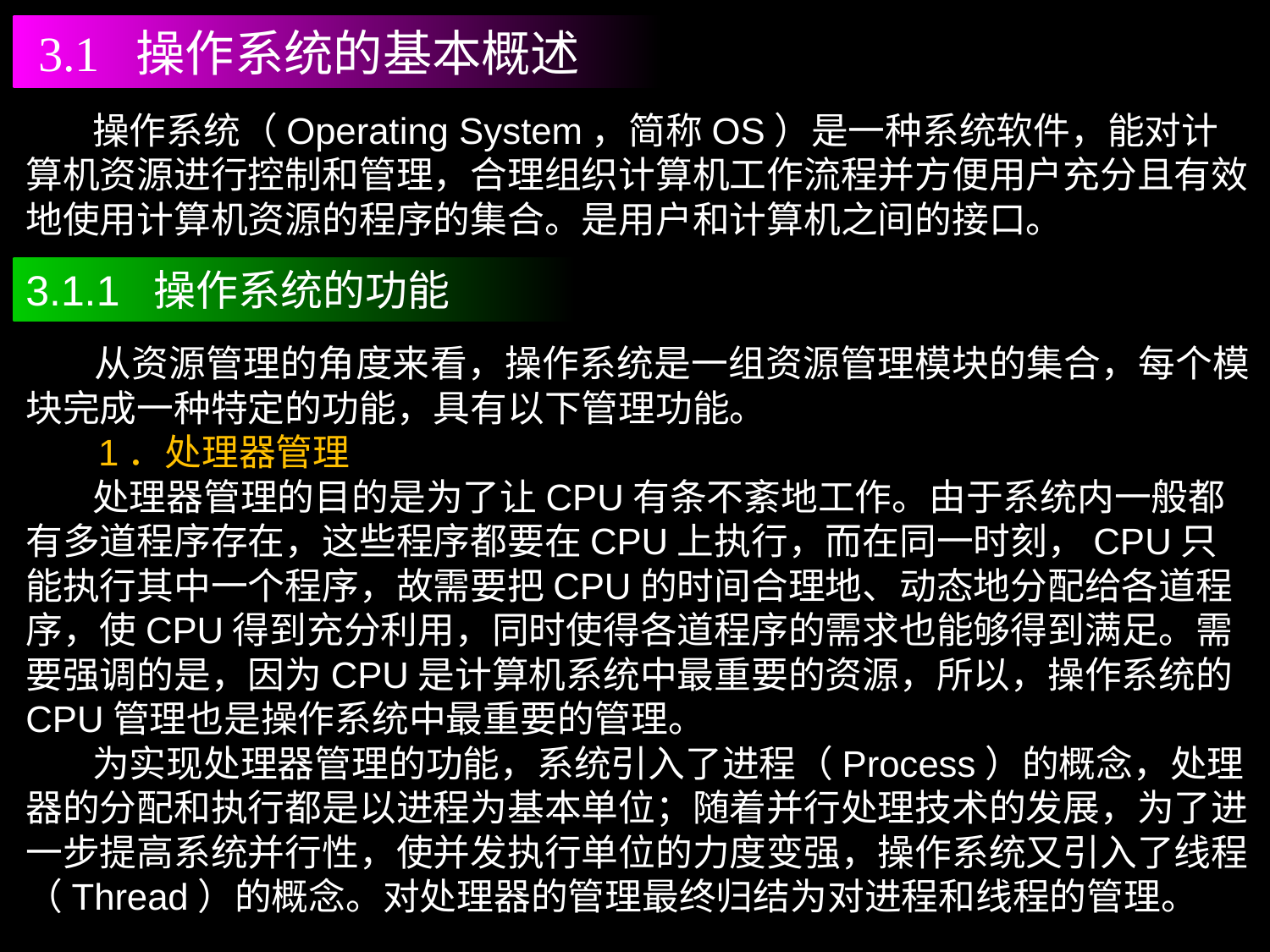

3.1  操作系统的基本概述
       操作系统（Operating System，简称OS）是一种系统软件，能对计算机资源进行控制和管理，合理组织计算机工作流程并方便用户充分且有效地使用计算机资源的程序的集合。是用户和计算机之间的接口。
3.1.1  操作系统的功能
       从资源管理的角度来看，操作系统是一组资源管理模块的集合，每个模块完成一种特定的功能，具有以下管理功能。
       1．处理器管理
       处理器管理的目的是为了让CPU有条不紊地工作。由于系统内一般都有多道程序存在，这些程序都要在CPU上执行，而在同一时刻，CPU只能执行其中一个程序，故需要把CPU的时间合理地、动态地分配给各道程序，使CPU得到充分利用，同时使得各道程序的需求也能够得到满足。需要强调的是，因为CPU是计算机系统中最重要的资源，所以，操作系统的CPU管理也是操作系统中最重要的管理。
       为实现处理器管理的功能，系统引入了进程（Process）的概念，处理器的分配和执行都是以进程为基本单位；随着并行处理技术的发展，为了进一步提高系统并行性，使并发执行单位的力度变强，操作系统又引入了线程（Thread）的概念。对处理器的管理最终归结为对进程和线程的管理。